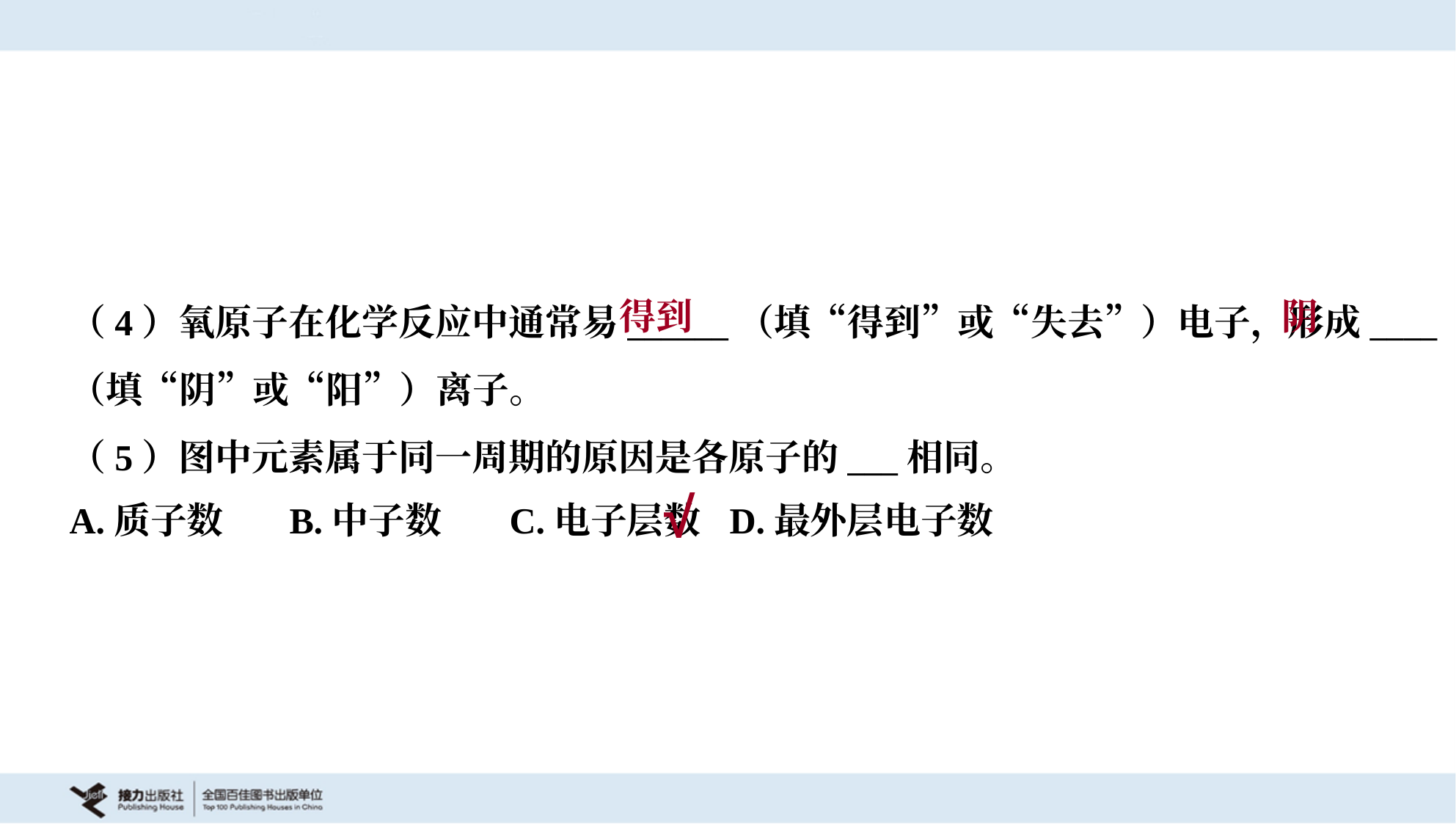

得到
阴
（4）氧原子在化学反应中通常易______（填“得到”或“失去”）电子，形成____
（填“阴”或“阳”）离子。
（5）图中元素属于同一周期的原因是各原子的___相同。
A.质子数	B.中子数	C.电子层数	D.最外层电子数
√